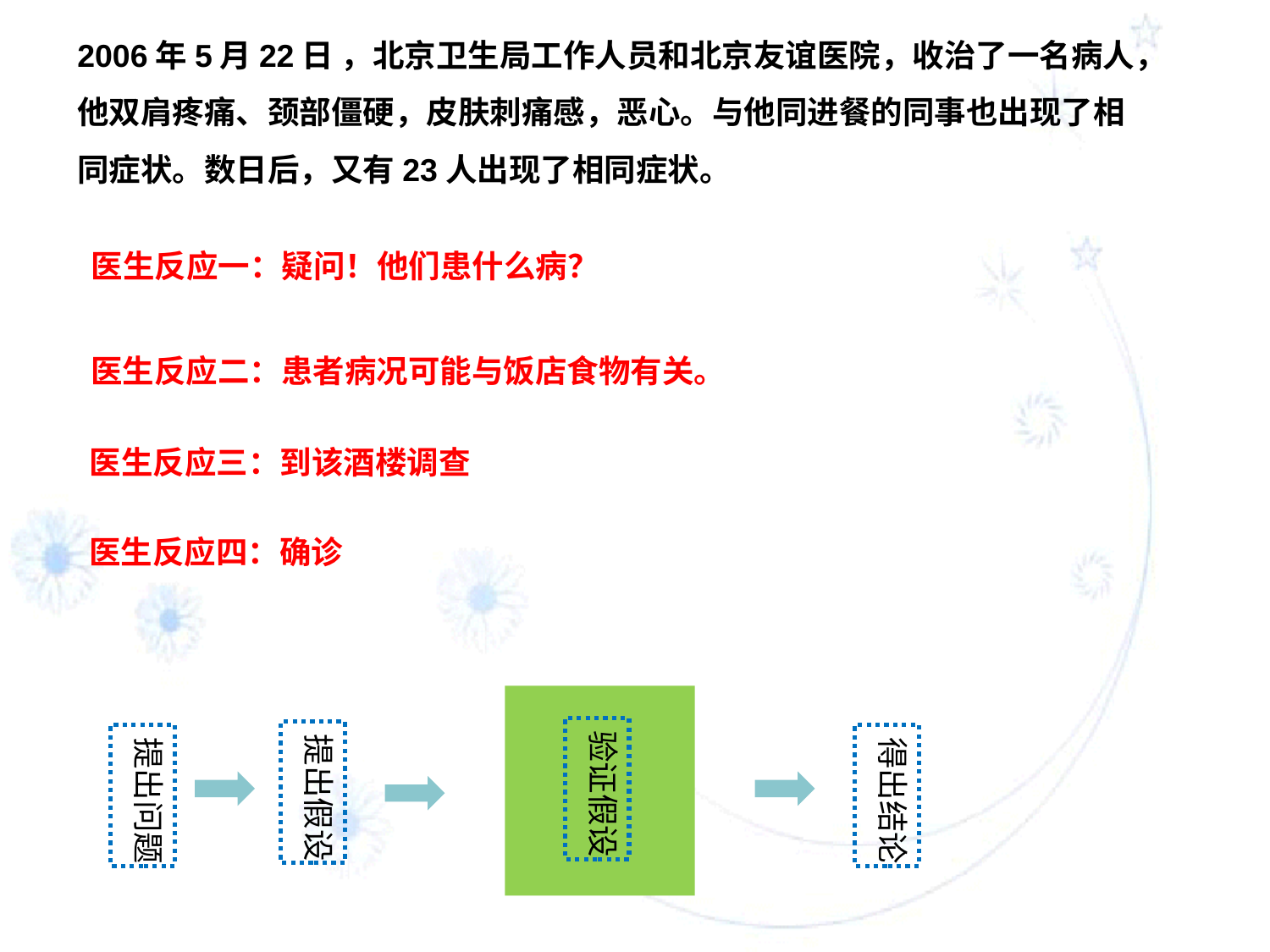

2006年5月22日 ，北京卫生局工作人员和北京友谊医院，收治了一名病人，
他双肩疼痛、颈部僵硬，皮肤刺痛感，恶心。与他同进餐的同事也出现了相
同症状。数日后，又有23人出现了相同症状。
医生反应一：疑问！他们患什么病？
医生反应二：患者病况可能与饭店食物有关。
医生反应三：到该酒楼调查
医生反应四：确诊

验证假设
提出假设
提出问题
得出结论